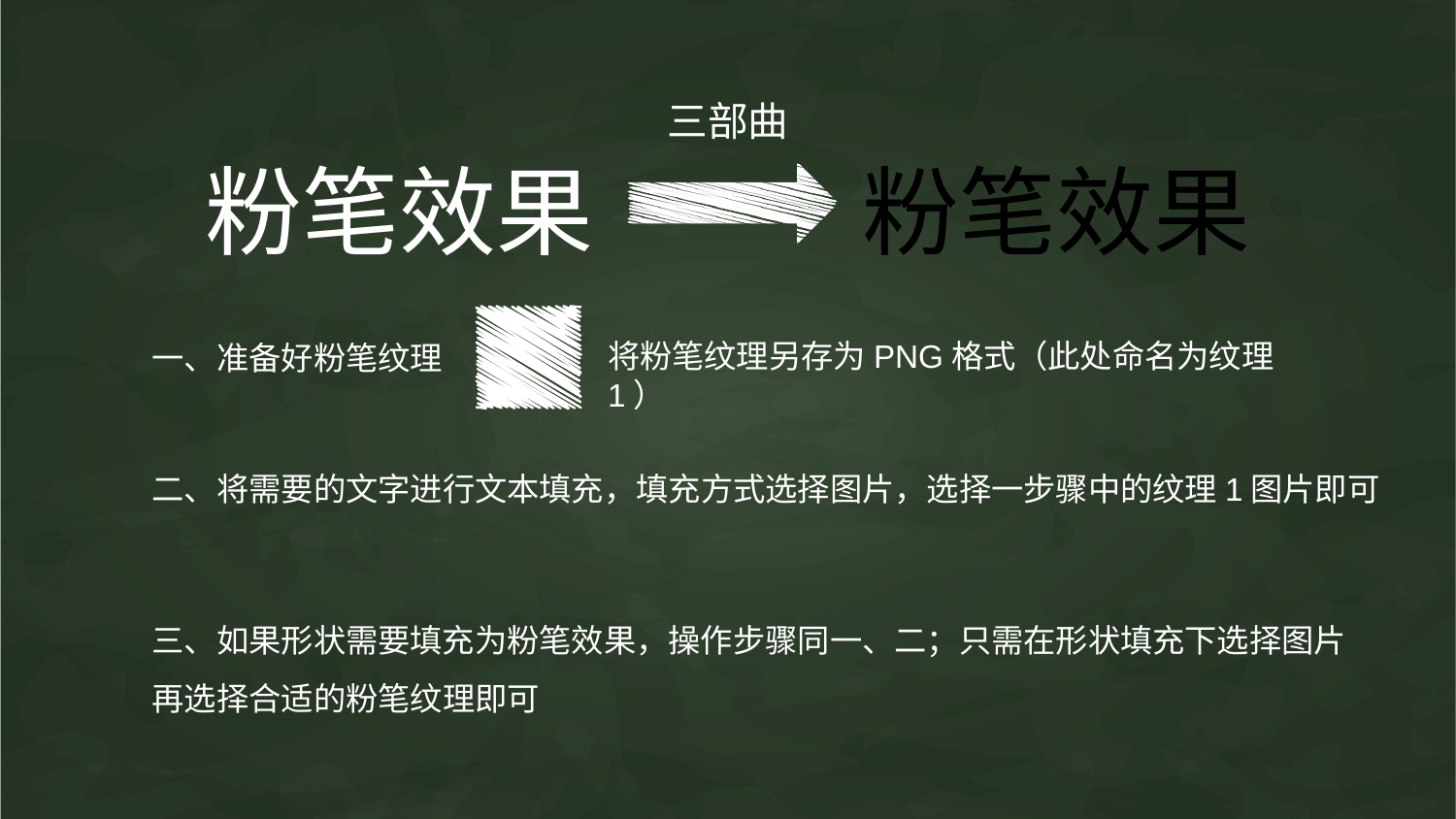

三部曲
粉笔效果
粉笔效果

将粉笔纹理另存为PNG格式（此处命名为纹理1）
一、准备好粉笔纹理
二、将需要的文字进行文本填充，填充方式选择图片，选择一步骤中的纹理1图片即可
三、如果形状需要填充为粉笔效果，操作步骤同一、二；只需在形状填充下选择图片
再选择合适的粉笔纹理即可